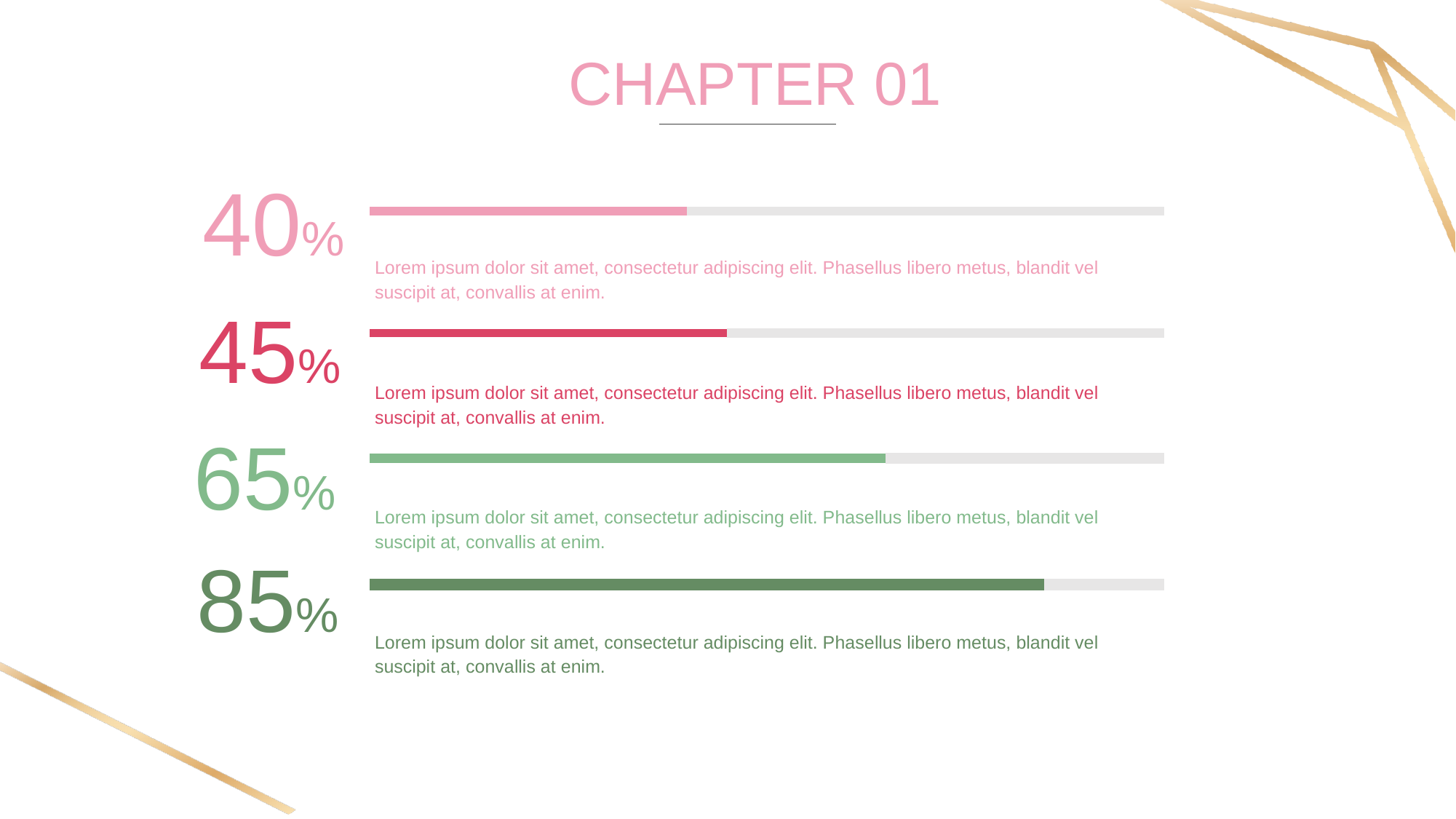

CHAPTER 01
40%

### Chart

| Category | 系列 1 | 系列 2 | Y |
|---|---|---|---|
| 类别 1 | 0.4 | 0.6000000000000001 | 0.7000000000000001 |
Lorem ipsum dolor sit amet, consectetur adipiscing elit. Phasellus libero metus, blandit vel suscipit at, convallis at enim.
45%

### Chart

| Category | 系列 1 | 系列 2 | Y |
|---|---|---|---|
| 类别 1 | 0.45 | 0.55 | 0.7000000000000004 |
Lorem ipsum dolor sit amet, consectetur adipiscing elit. Phasellus libero metus, blandit vel suscipit at, convallis at enim.
65%

### Chart

| Category | 系列 1 | 系列 2 | Y |
|---|---|---|---|
| 类别 1 | 0.6500000000000006 | 0.3500000000000002 | 0.7000000000000004 |
Lorem ipsum dolor sit amet, consectetur adipiscing elit. Phasellus libero metus, blandit vel suscipit at, convallis at enim.
85%

### Chart

| Category | 系列 1 | 系列 2 | Y |
|---|---|---|---|
| 类别 1 | 0.8500000000000001 | 0.15000000000000005 | 0.7000000000000001 |
Lorem ipsum dolor sit amet, consectetur adipiscing elit. Phasellus libero metus, blandit vel suscipit at, convallis at enim.